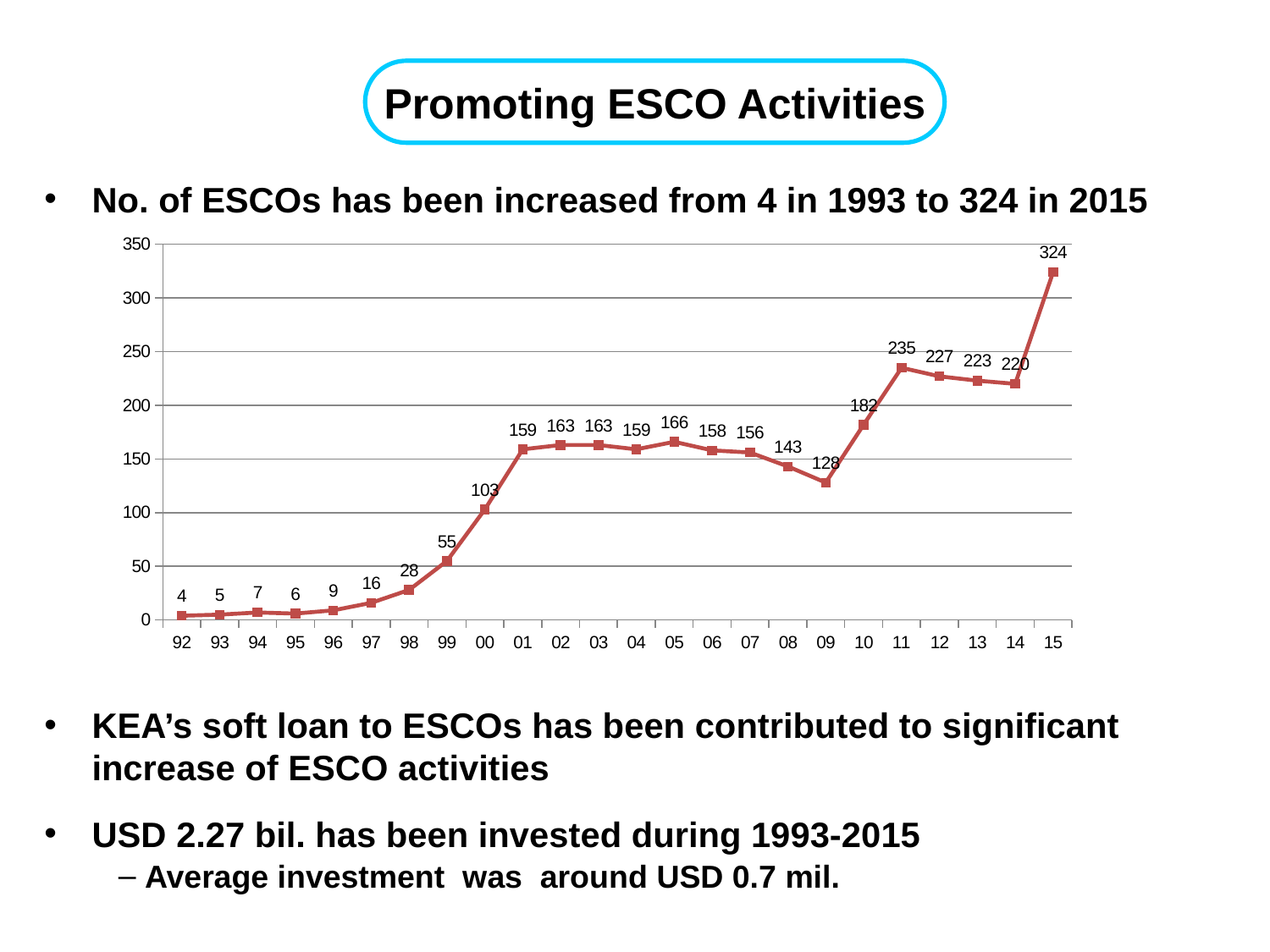

Promoting ESCO Activities
No. of ESCOs has been increased from 4 in 1993 to 324 in 2015

KEA’s soft loan to ESCOs has been contributed to significant increase of ESCO activities
USD 2.27 bil. has been invested during 1993-2015
 Average investment  was  around USD 0.7 mil.

### Chart

| Category | ESCO 등록업체수 |
|---|---|
| 92 | 4.0 |
| 93 | 5.0 |
| 94 | 7.0 |
| 95 | 6.0 |
| 96 | 9.0 |
| 97 | 16.0 |
| 98 | 28.0 |
| 99 | 55.0 |
| 00 | 103.0 |
| 01 | 159.0 |
| 02 | 163.0 |
| 03 | 163.0 |
| 04 | 159.0 |
| 05 | 166.0 |
| 06 | 158.0 |
| 07 | 156.0 |
| 08 | 143.0 |
| 09 | 128.0 |
| 10 | 182.0 |
| 11 | 235.0 |
| 12 | 227.0 |
| 13 | 223.0 |
| 14 | 220.0 |
| 15 | 324.0 |
15